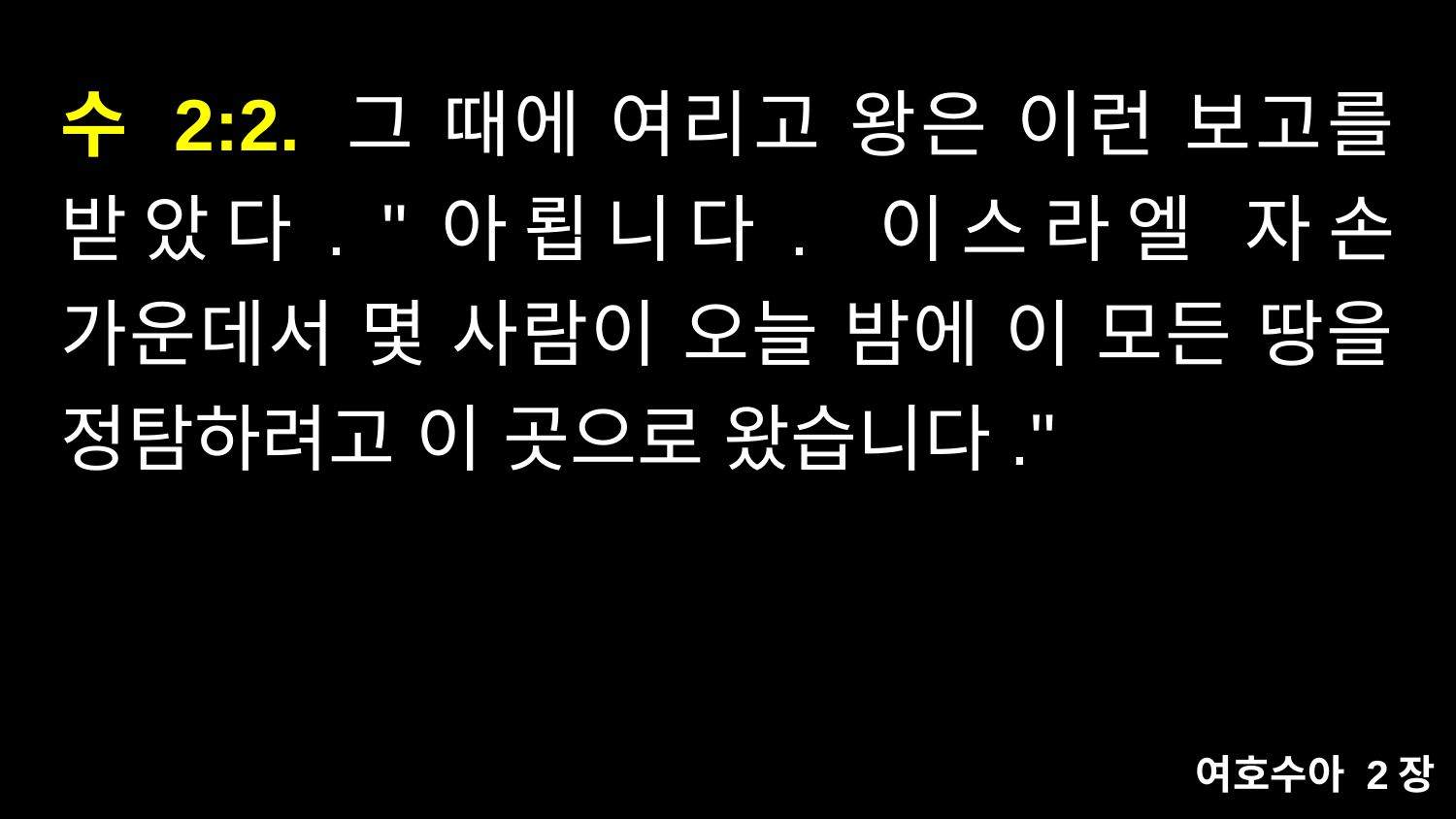

# 수 2:2. 그 때에 여리고 왕은 이런 보고를 받았다. "아룁니다. 이스라엘 자손 가운데서 몇 사람이 오늘 밤에 이 모든 땅을 정탐하려고 이 곳으로 왔습니다."
여호수아 2장